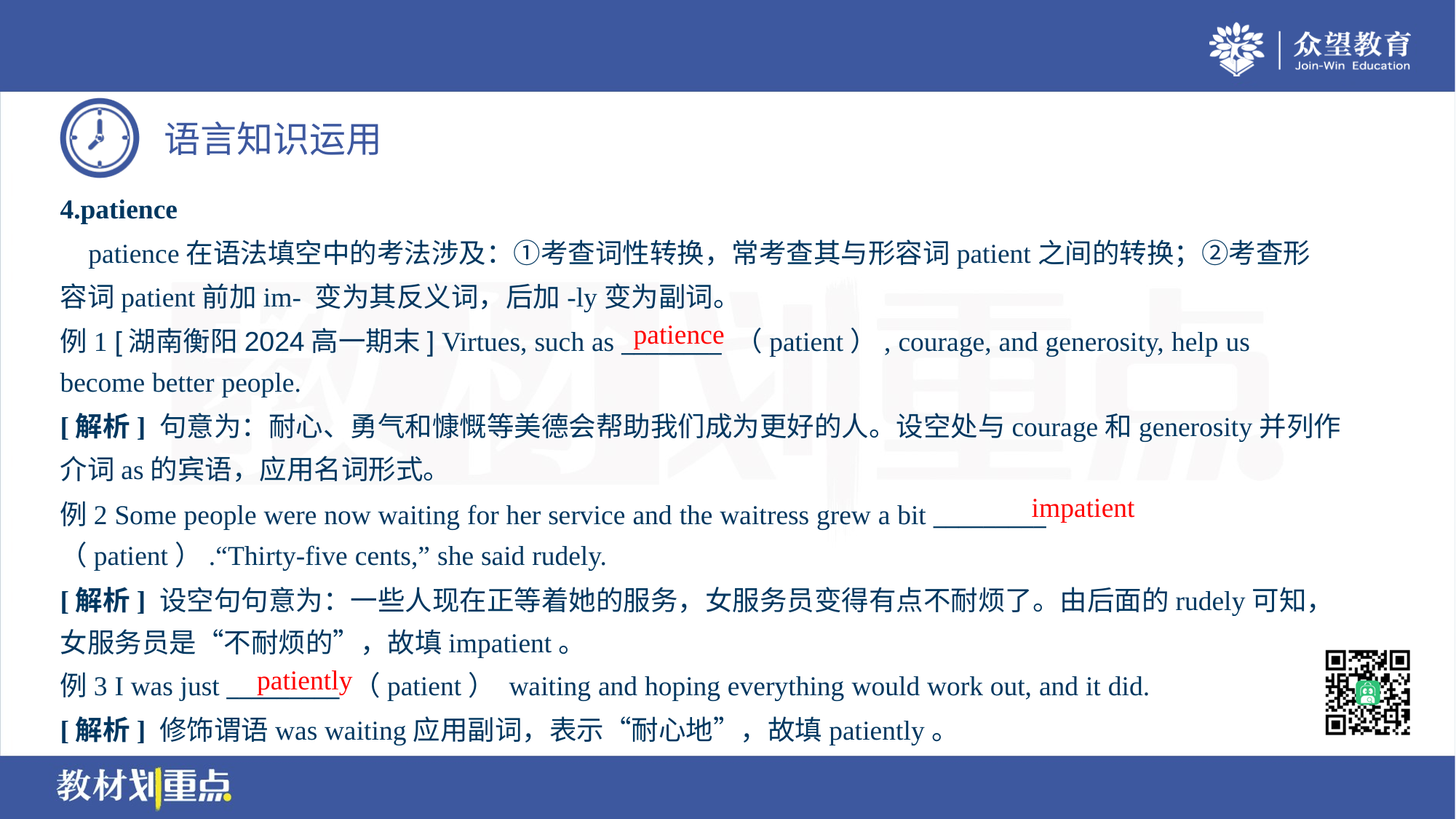

4.patience
    patience在语法填空中的考法涉及：①考查词性转换，常考查其与形容词patient之间的转换；②考查形
容词patient前加im- 变为其反义词，后加-ly变为副词。
例1 [湖南衡阳2024高一期末] Virtues, such as ________ （patient）, courage, and generosity, help us
become better people.
patience
[解析] 句意为：耐心、勇气和慷慨等美德会帮助我们成为更好的人。设空处与courage和generosity并列作
介词as的宾语，应用名词形式。
impatient
例2 Some people were now waiting for her service and the waitress grew a bit _________
（patient）.“Thirty-five cents,” she said rudely.
[解析] 设空句句意为：一些人现在正等着她的服务，女服务员变得有点不耐烦了。由后面的rudely可知，
女服务员是“不耐烦的”，故填impatient。
patiently
例3 I was just _________ （patient） waiting and hoping everything would work out, and it did.
[解析] 修饰谓语was waiting应用副词，表示“耐心地”，故填patiently。